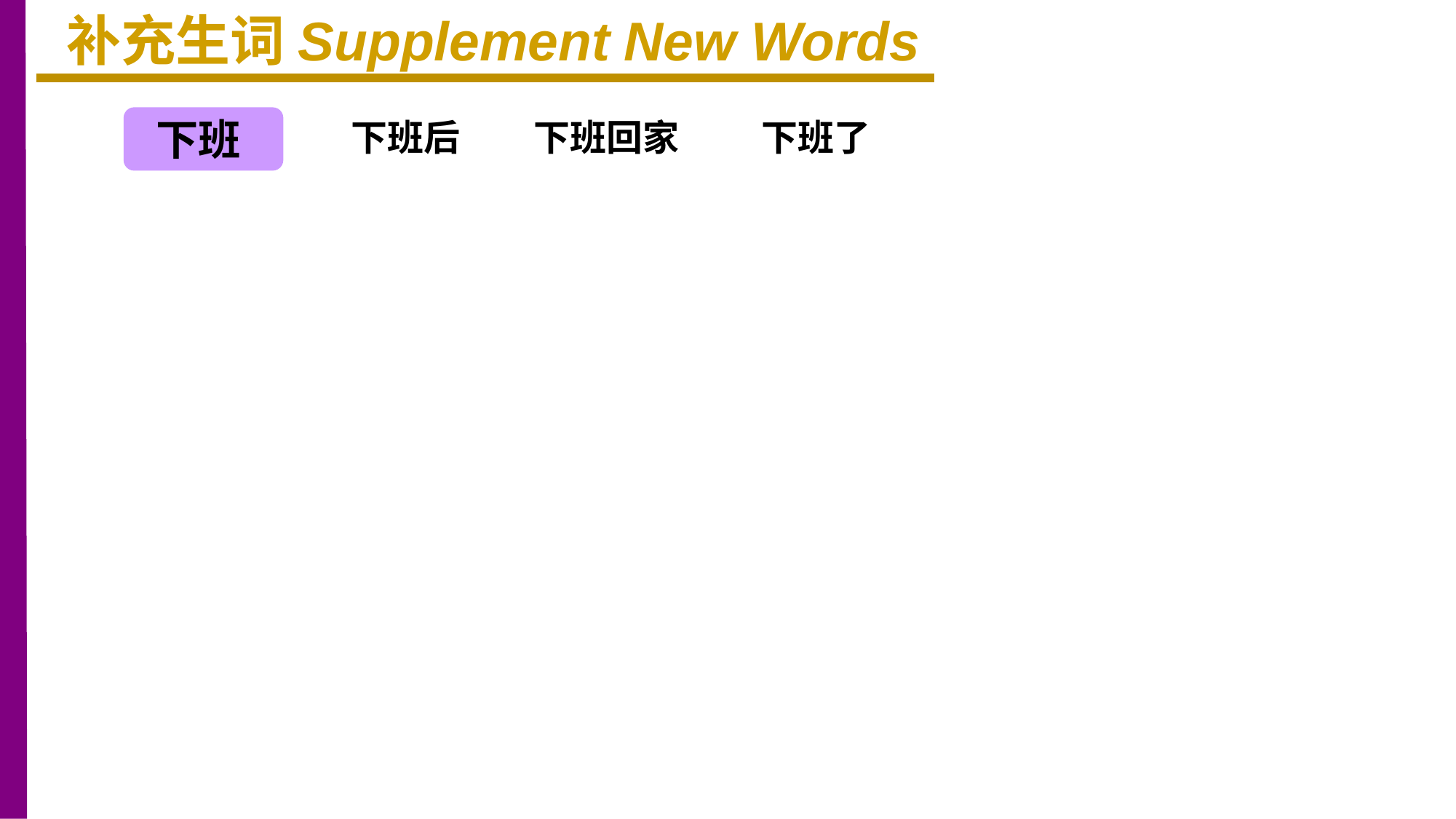

补充生词Supplement New Words
下班

下班后         下班回家          下班了